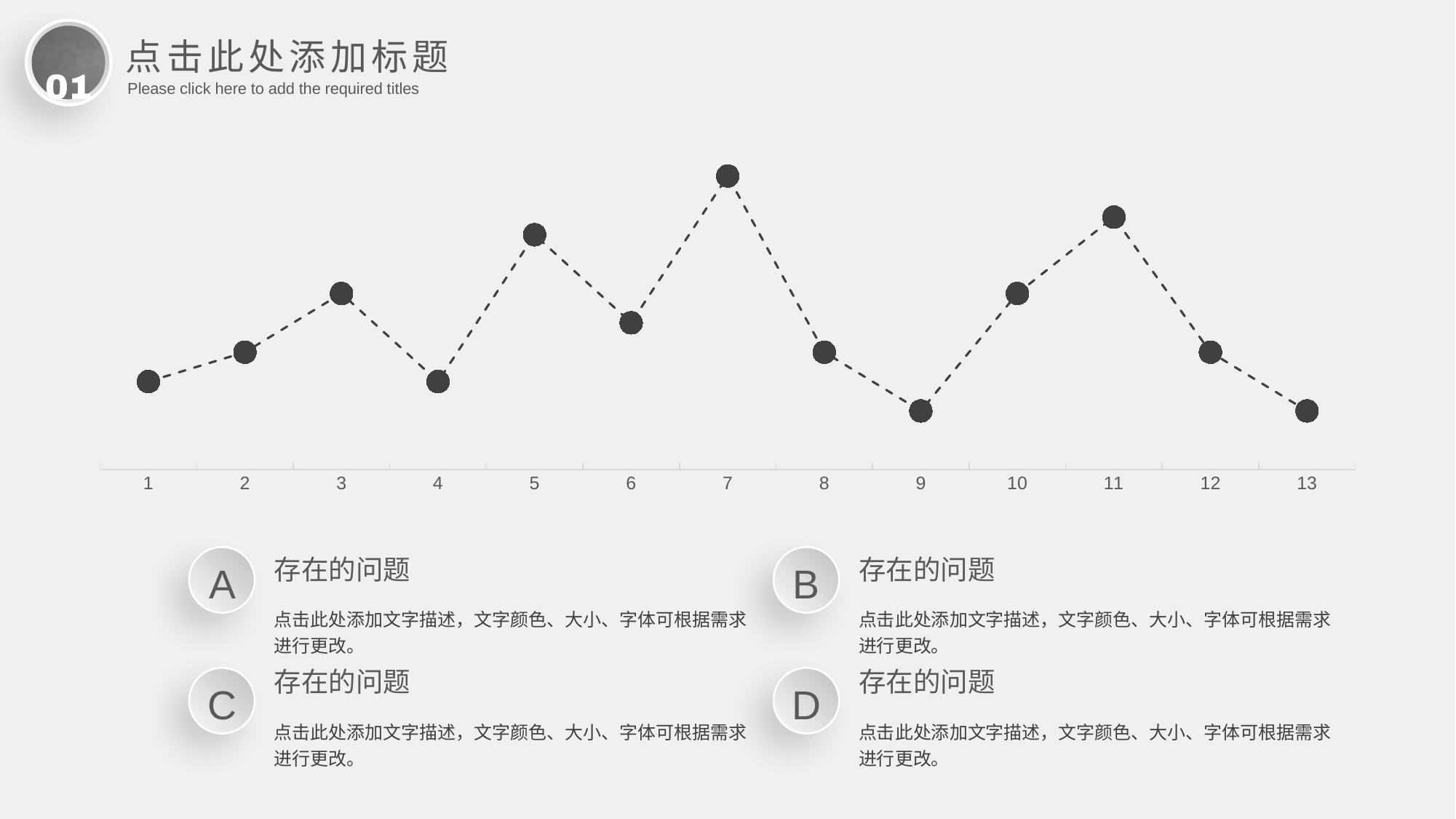

01

点击此处添加标题
Please click here to add the required titles

### Chart

| Category | 系列 1 |
|---|---|
| 1 | 15.0 |
| 2 | 20.0 |
| 3 | 30.0 |
| 4 | 15.0 |
| 5 | 40.0 |
| 6 | 25.0 |
| 7 | 50.0 |
| 8 | 20.0 |
| 9 | 10.0 |
| 10 | 30.0 |
| 11 | 43.0 |
| 12 | 20.0 |
| 13 | 10.0 |
存在的问题
存在的问题

A
B
点击此处添加文字描述，文字颜色、大小、字体可根据需求进行更改。
点击此处添加文字描述，文字颜色、大小、字体可根据需求进行更改。
存在的问题
存在的问题

C
D
点击此处添加文字描述，文字颜色、大小、字体可根据需求进行更改。
点击此处添加文字描述，文字颜色、大小、字体可根据需求进行更改。